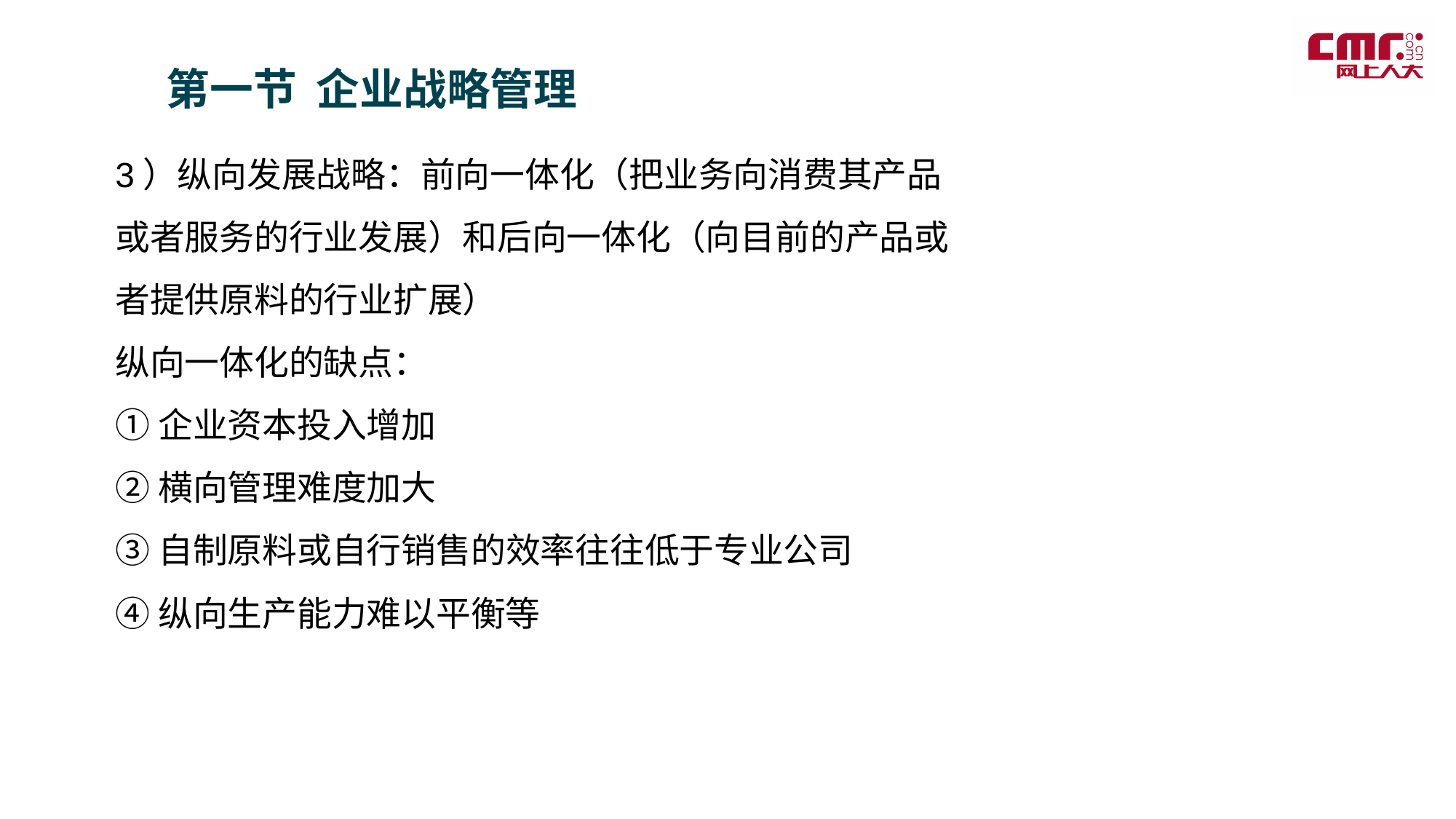

第一节  企业战略管理
3）纵向发展战略：前向一体化（把业务向消费其产品或者服务的行业发展）和后向一体化（向目前的产品或者提供原料的行业扩展）
纵向一体化的缺点：
①企业资本投入增加
②横向管理难度加大
③自制原料或自行销售的效率往往低于专业公司
④纵向生产能力难以平衡等